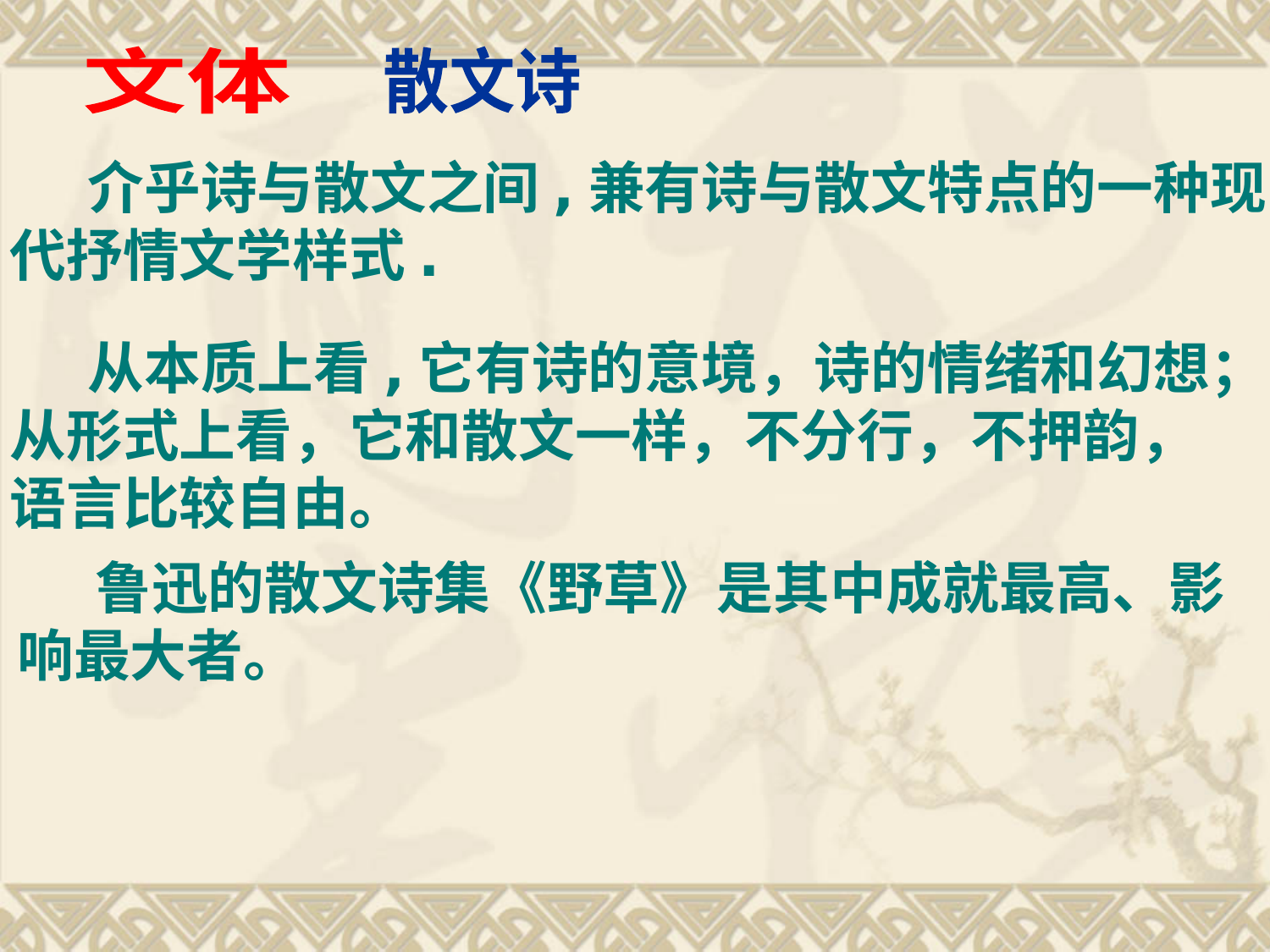

文体
散文诗
     介乎诗与散文之间,兼有诗与散文特点的一种现
代抒情文学样式.
     从本质上看,它有诗的意境，诗的情绪和幻想；
从形式上看，它和散文一样，不分行，不押韵，
语言比较自由。
     鲁迅的散文诗集《野草》是其中成就最高、影
响最大者。